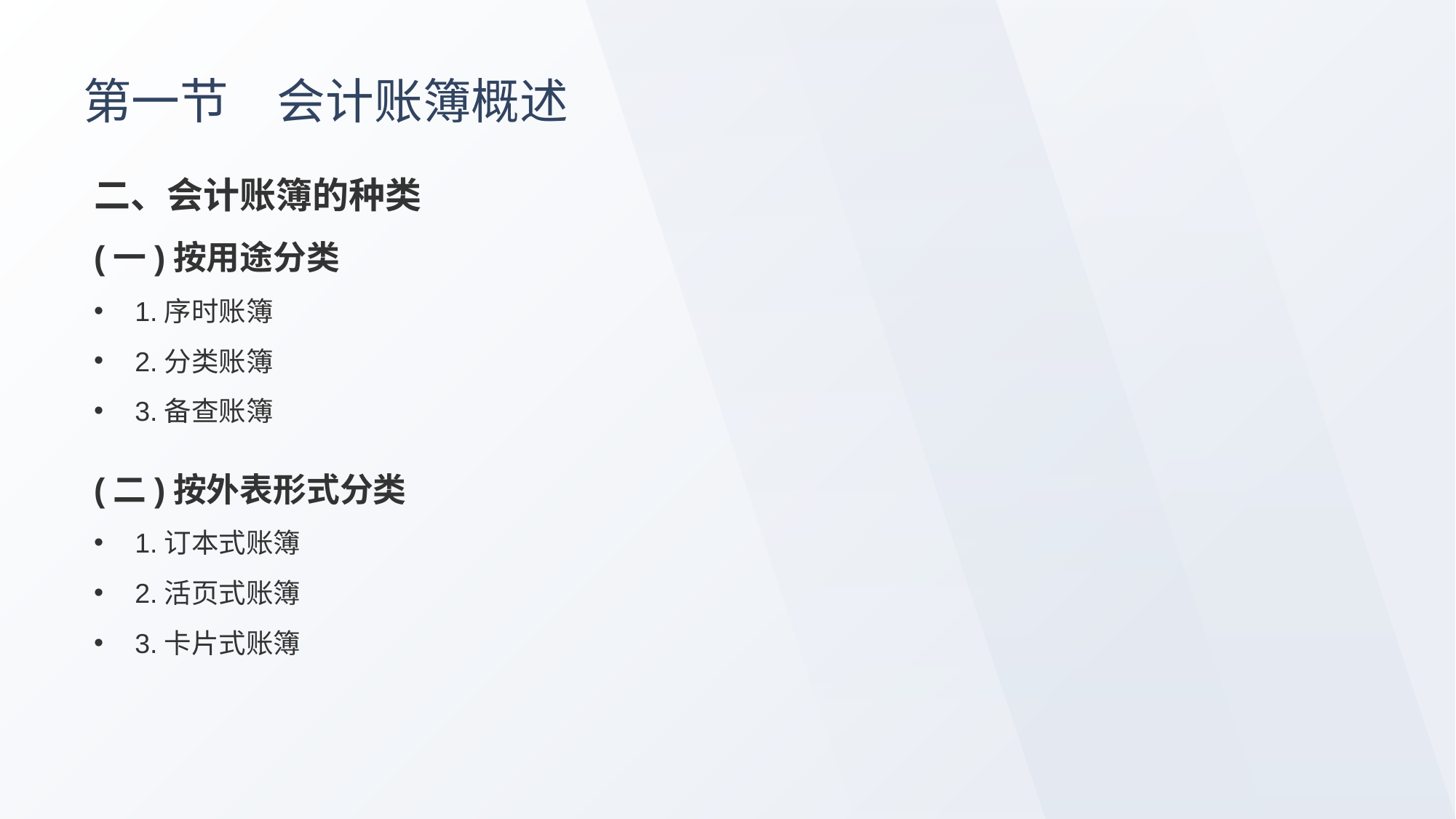

# 第一节　会计账簿概述
二、会计账簿的种类
(一)按用途分类
1.序时账簿
2.分类账簿
3.备查账簿
(二)按外表形式分类
1.订本式账簿
2.活页式账簿
3.卡片式账簿